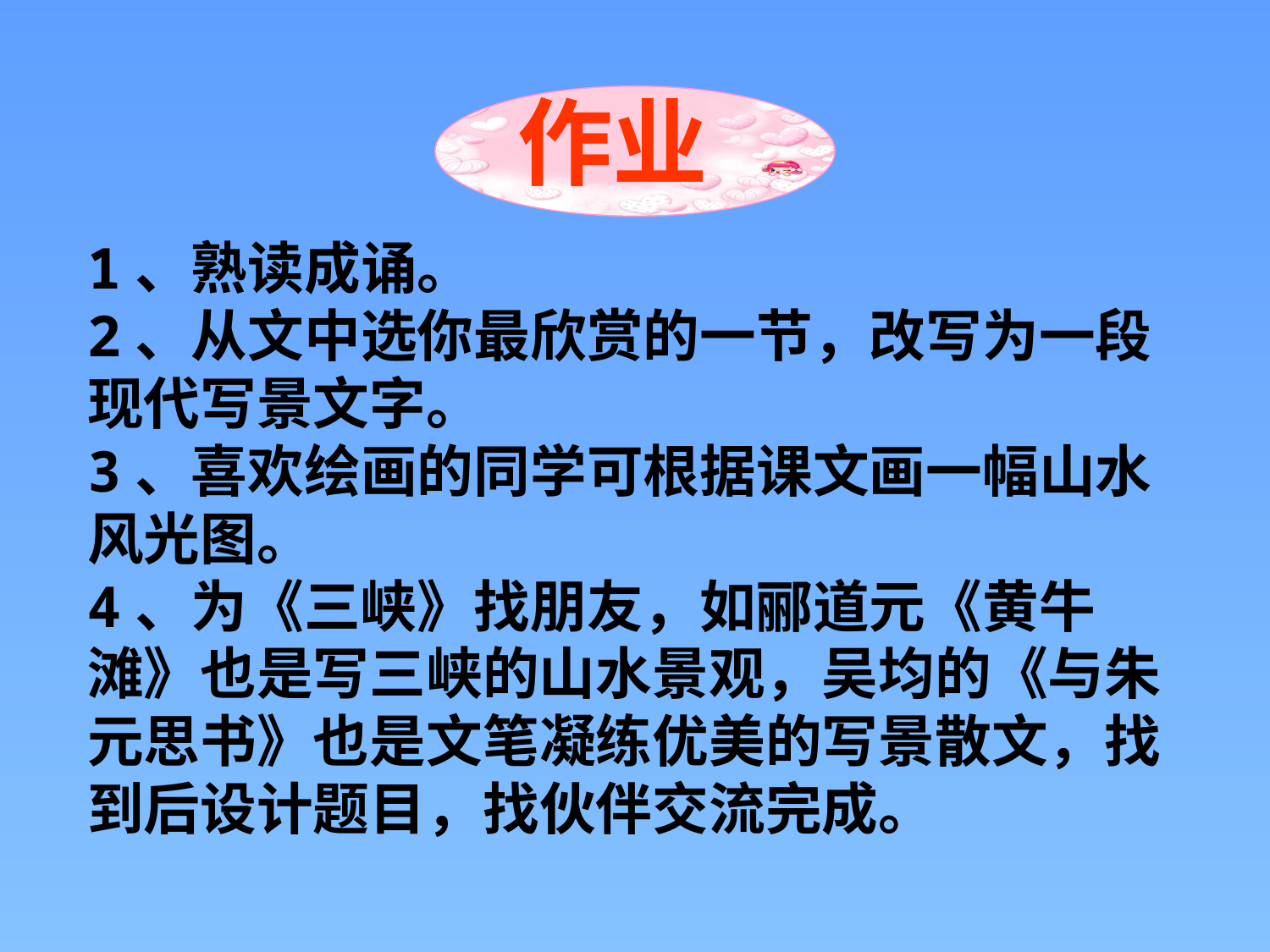

作业

1、熟读成诵。
2、从文中选你最欣赏的一节，改写为一段现代写景文字。
3、喜欢绘画的同学可根据课文画一幅山水风光图。
4、为《三峡》找朋友，如郦道元《黄牛滩》也是写三峡的山水景观，吴均的《与朱元思书》也是文笔凝练优美的写景散文，找到后设计题目，找伙伴交流完成。